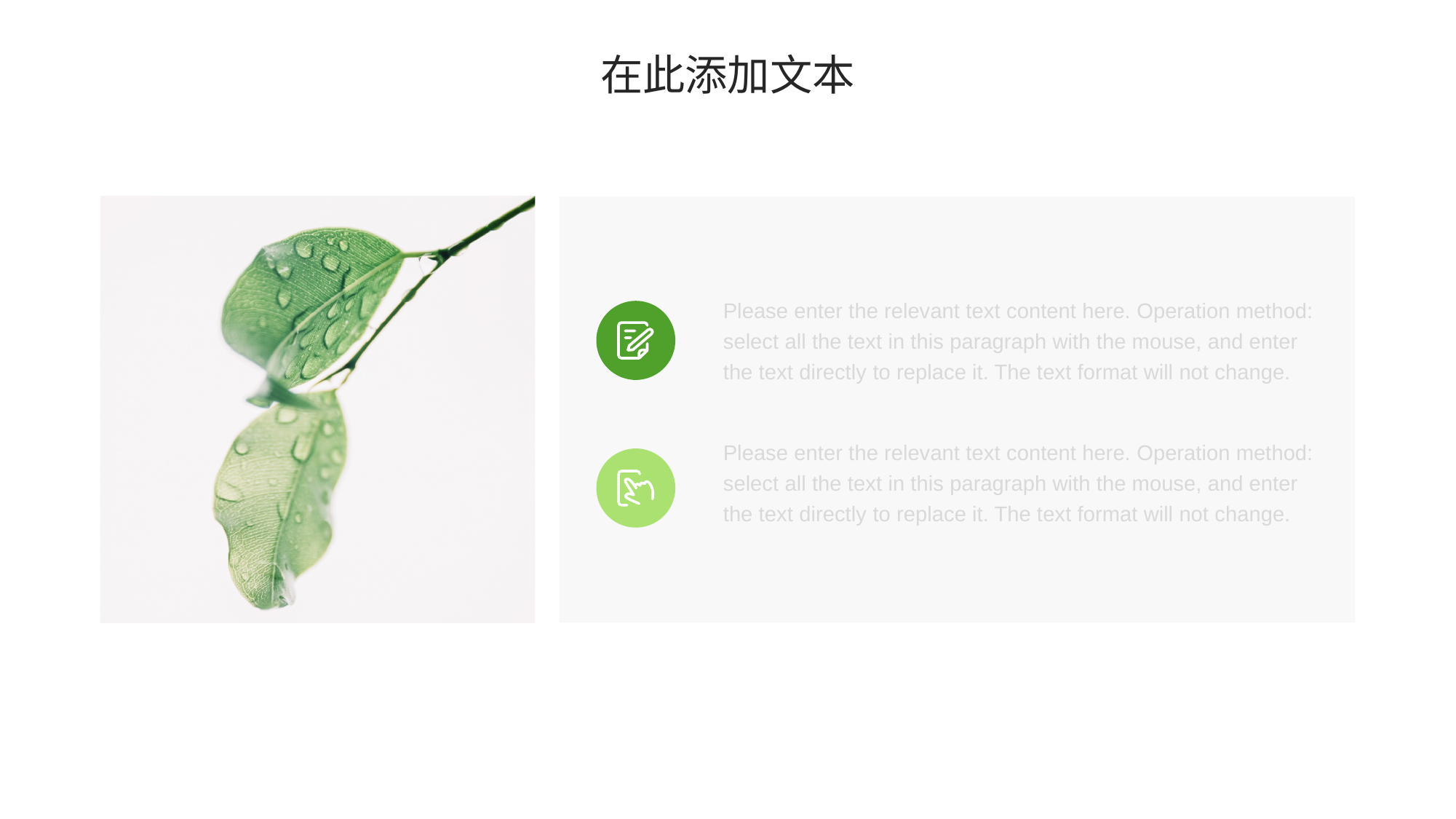

在此添加文本

Please enter the relevant text content here. Operation method: select all the text in this paragraph with the mouse, and enter the text directly to replace it. The text format will not change.

Please enter the relevant text content here. Operation method: select all the text in this paragraph with the mouse, and enter the text directly to replace it. The text format will not change.